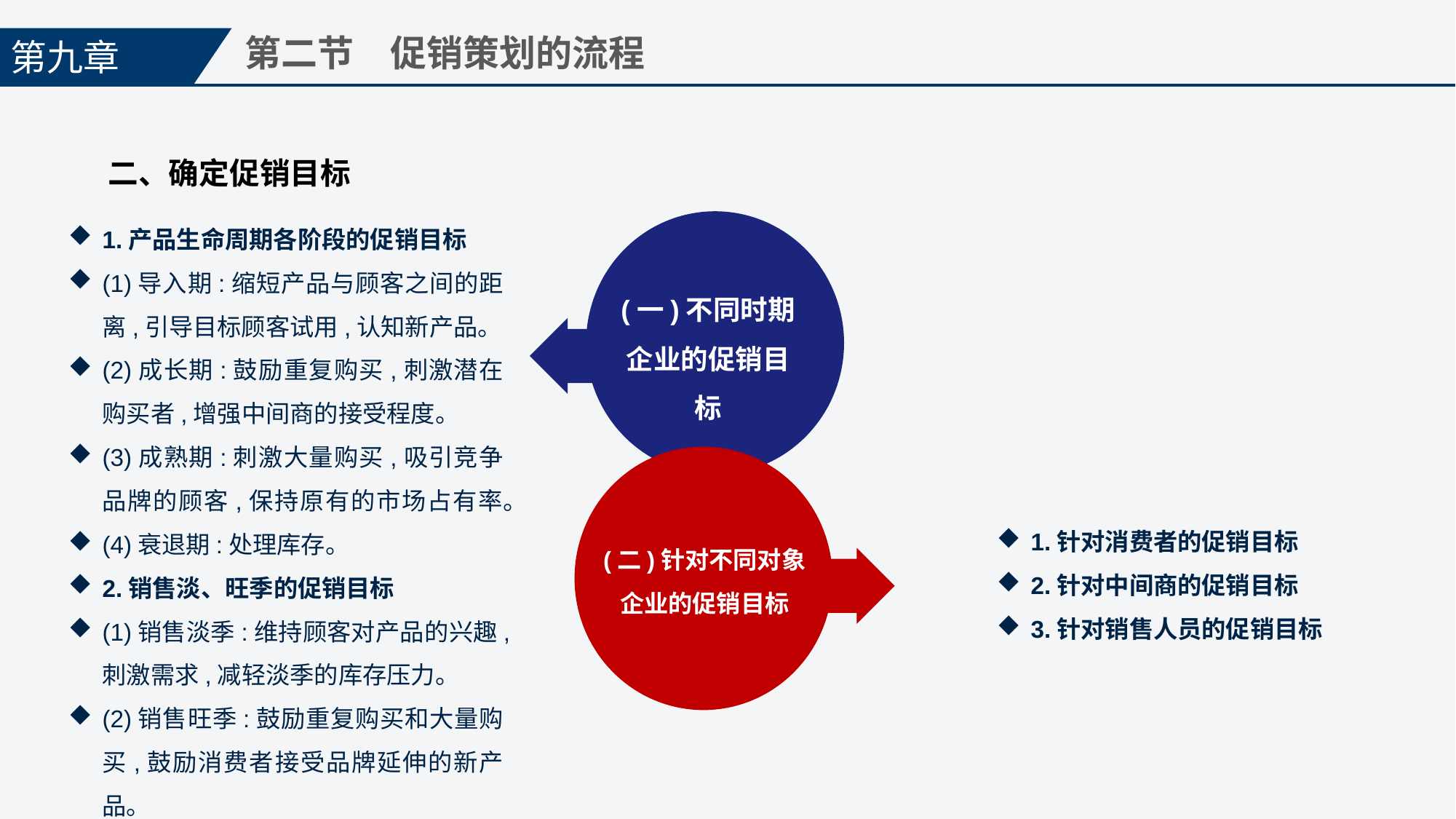

第九章
第二节　促销策划的流程

二、确定促销目标
1.产品生命周期各阶段的促销目标
(1)导入期:缩短产品与顾客之间的距离,引导目标顾客试用,认知新产品。
(2)成长期:鼓励重复购买,刺激潜在购买者,增强中间商的接受程度。
(3)成熟期:刺激大量购买,吸引竞争品牌的顾客,保持原有的市场占有率。
(4)衰退期:处理库存。
2.销售淡、旺季的促销目标
(1)销售淡季:维持顾客对产品的兴趣,刺激需求,减轻淡季的库存压力。
(2)销售旺季:鼓励重复购买和大量购买,鼓励消费者接受品牌延伸的新产品。

(一)不同时期企业的促销目标

(二)针对不同对象企业的促销目标
1.针对消费者的促销目标
2.针对中间商的促销目标
3.针对销售人员的促销目标